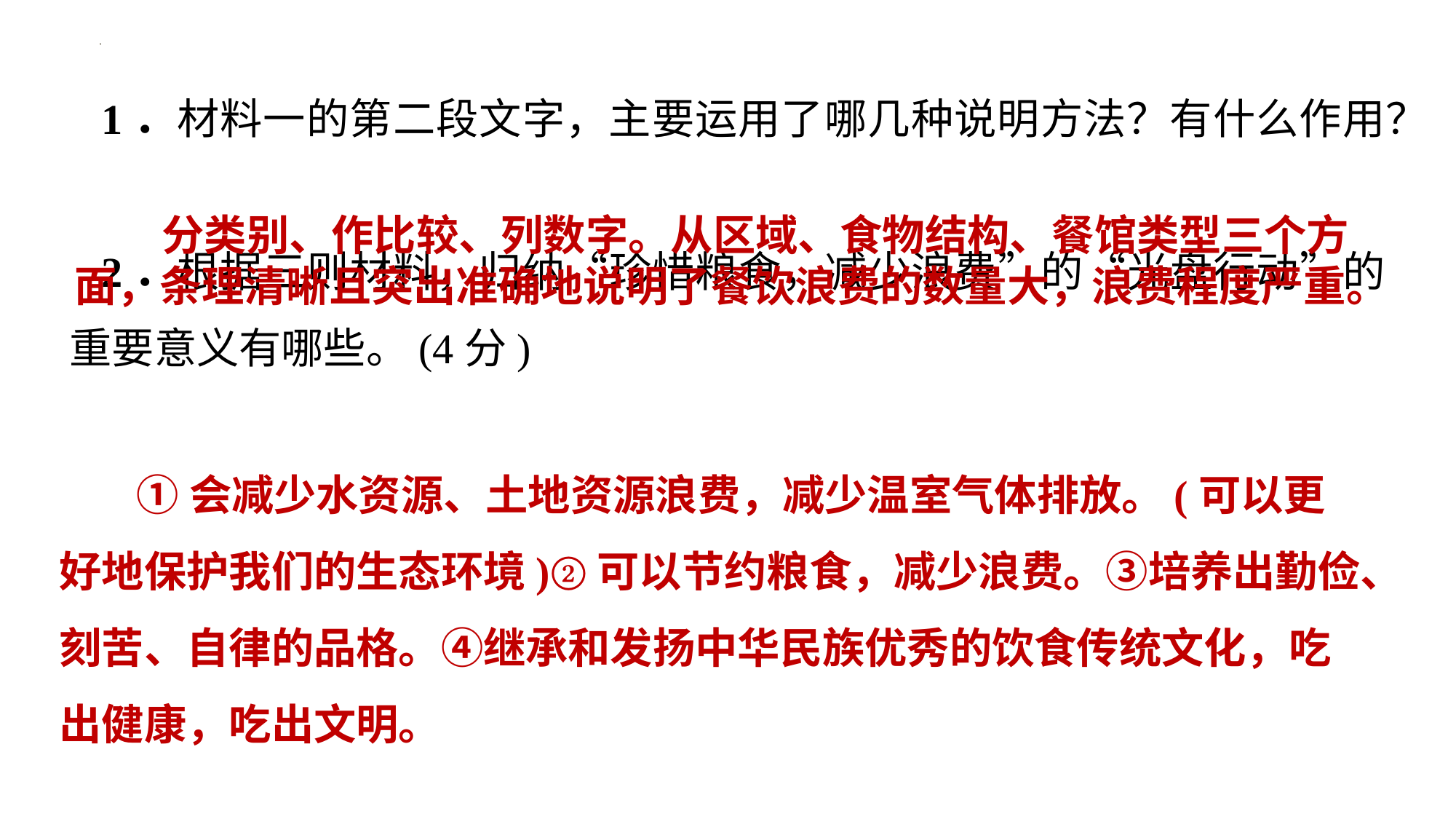

#
1．材料一的第二段文字，主要运用了哪几种说明方法？有什么作用？

2．根据三则材料，归纳“珍惜粮食，减少浪费”的“光盘行动”的重要意义有哪些。(4分)
        分类别、作比较、列数字。从区域、食物结构、餐馆类型三个方面，条理清晰且突出准确地说明了餐饮浪费的数量大，浪费程度严重。
        ①会减少水资源、土地资源浪费，减少温室气体排放。(可以更好地保护我们的生态环境)②可以节约粮食，减少浪费。③培养出勤俭、刻苦、自律的品格。④继承和发扬中华民族优秀的饮食传统文化，吃出健康，吃出文明。